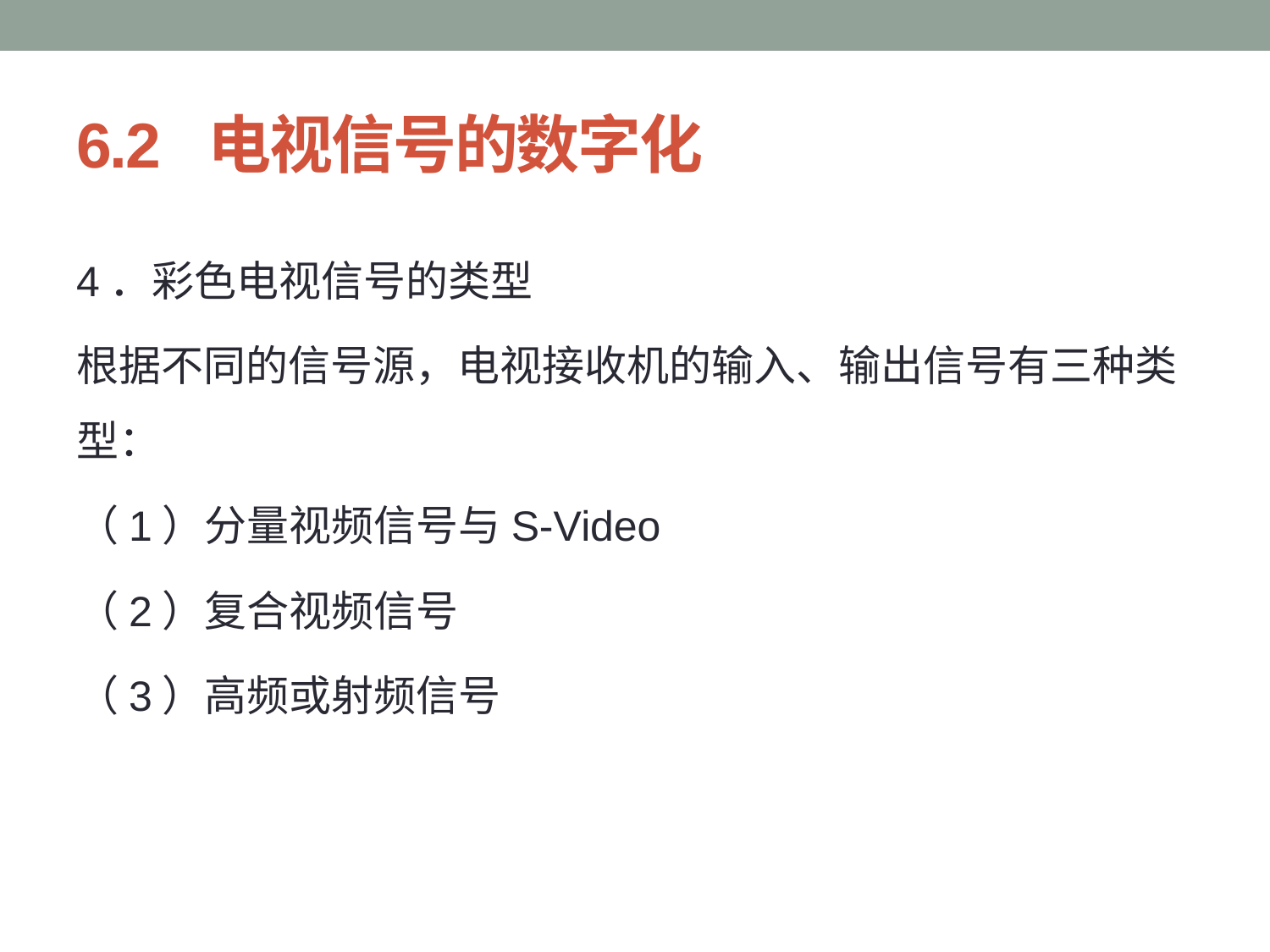

# 6.2  电视信号的数字化
4．彩色电视信号的类型
根据不同的信号源，电视接收机的输入、输出信号有三种类型：
（1）分量视频信号与S-Video
（2）复合视频信号
（3）高频或射频信号